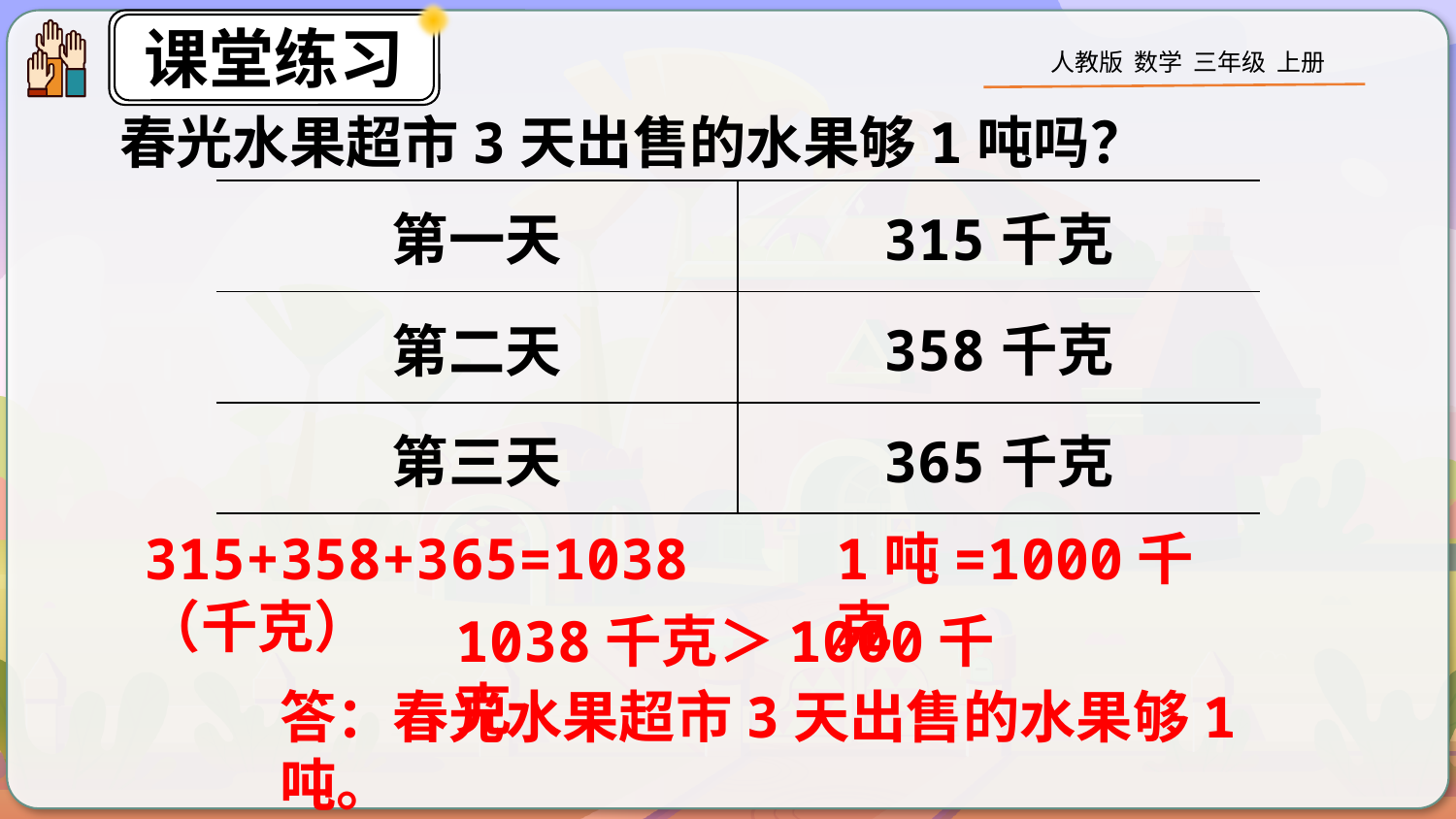

春光水果超市3天出售的水果够1吨吗？
| 第一天 | 315千克 |
| --- | --- |
| 第二天 | 358千克 |
| 第三天 | 365千克 |
315+358+365=1038（千克）
1吨=1000千克
1038千克＞1000千克
答：春光水果超市3天出售的水果够1吨。